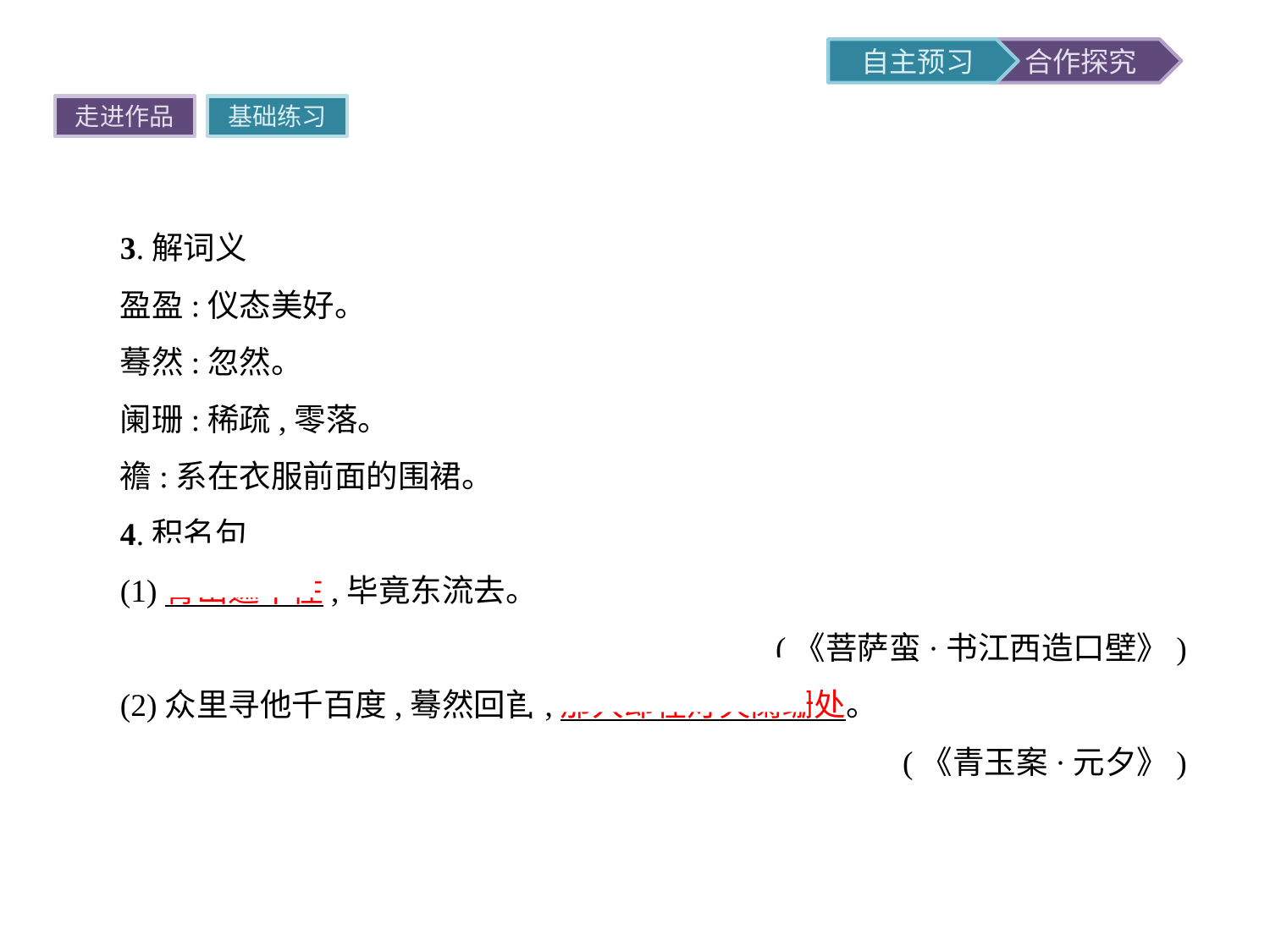

走进作品
基础练习
3.解词义
盈盈:仪态美好。
蓦然:忽然。
阑珊:稀疏,零落。
襜:系在衣服前面的围裙。
4.积名句
(1)青山遮不住,毕竟东流去。
(《菩萨蛮·书江西造口壁》)
(2)众里寻他千百度,蓦然回首,那人却在灯火阑珊处。
(《青玉案·元夕》)